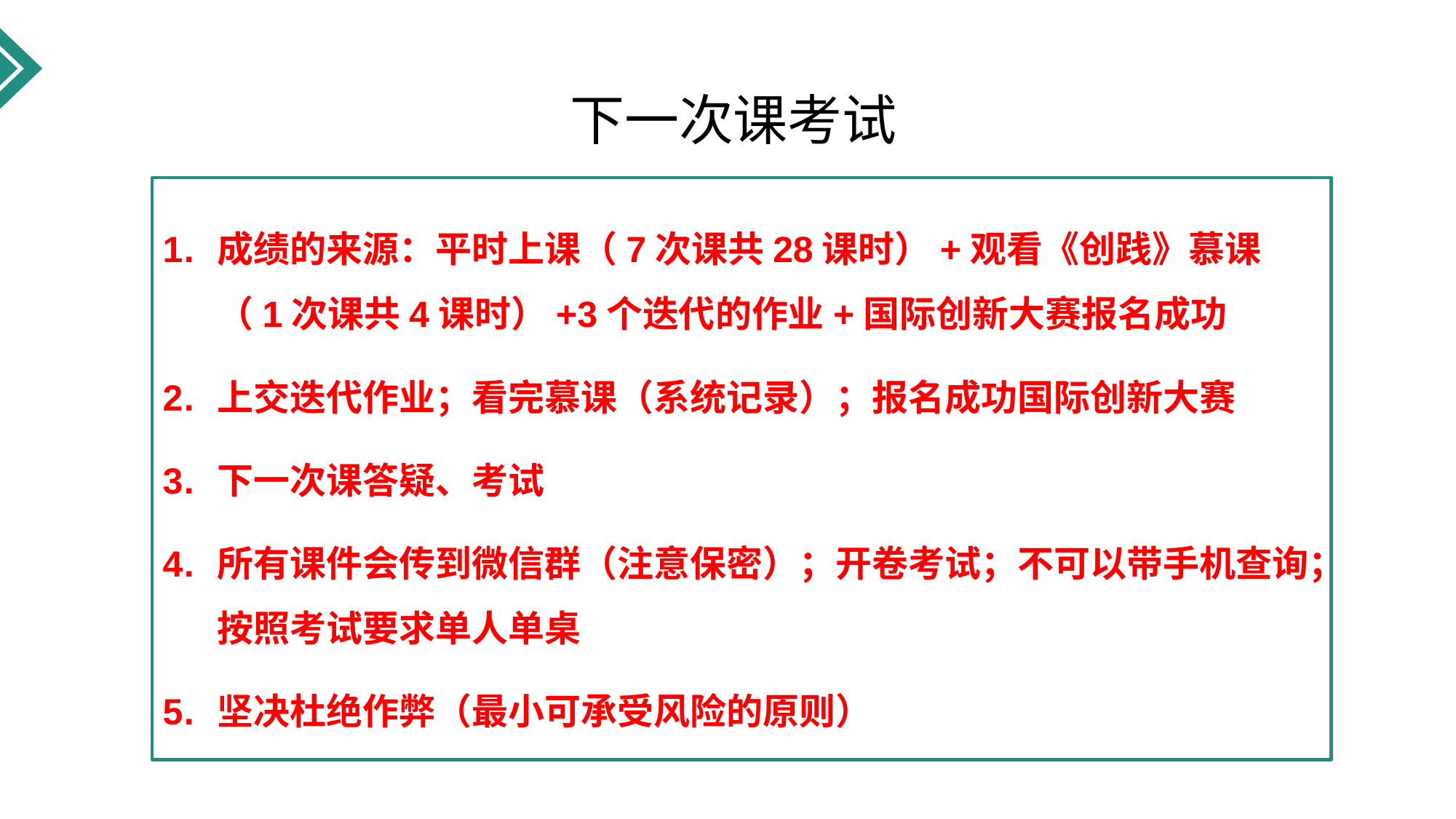

# 下一次课考试
成绩的来源：平时上课（7次课共28课时）+观看《创践》慕课（1次课共4课时）+3个迭代的作业+国际创新大赛报名成功
上交迭代作业；看完慕课（系统记录）；报名成功国际创新大赛
下一次课答疑、考试
所有课件会传到微信群（注意保密）；开卷考试；不可以带手机查询；按照考试要求单人单桌
坚决杜绝作弊（最小可承受风险的原则）